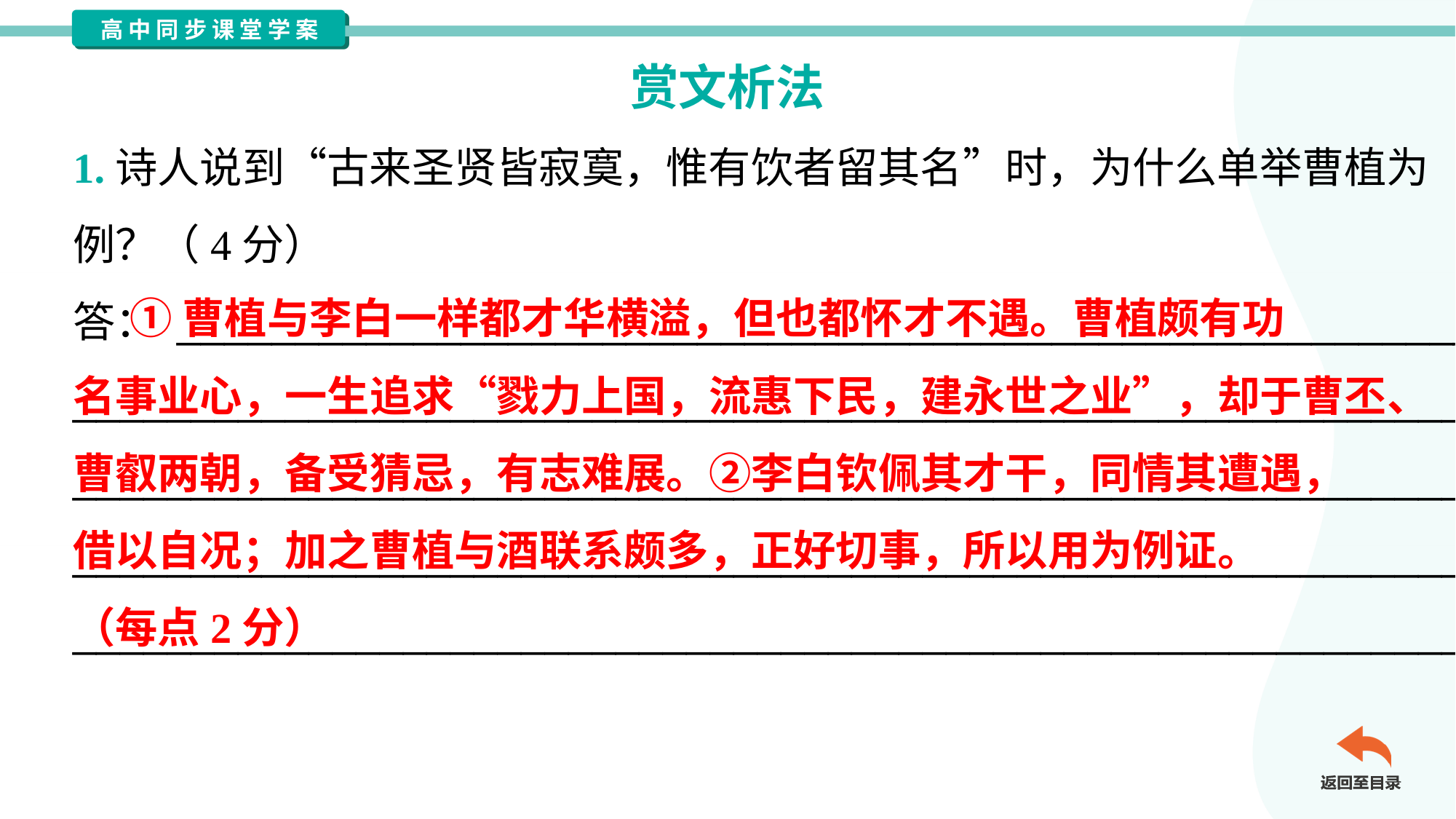

赏文析法
1.诗人说到“古来圣贤皆寂寞，惟有饮者留其名”时，为什么单举曹植为
例？（4分）
答： ________________________________________________________
_____________________________________________________________
_____________________________________________________________
_____________________________________________________________
_____________________________________________________________
      ①曹植与李白一样都才华横溢，但也都怀才不遇。曹植颇有功
名事业心，一生追求“戮力上国，流惠下民，建永世之业”，却于曹丕、
曹叡两朝，备受猜忌，有志难展。②李白钦佩其才干，同情其遭遇，
借以自况；加之曹植与酒联系颇多，正好切事，所以用为例证。
（每点2分）